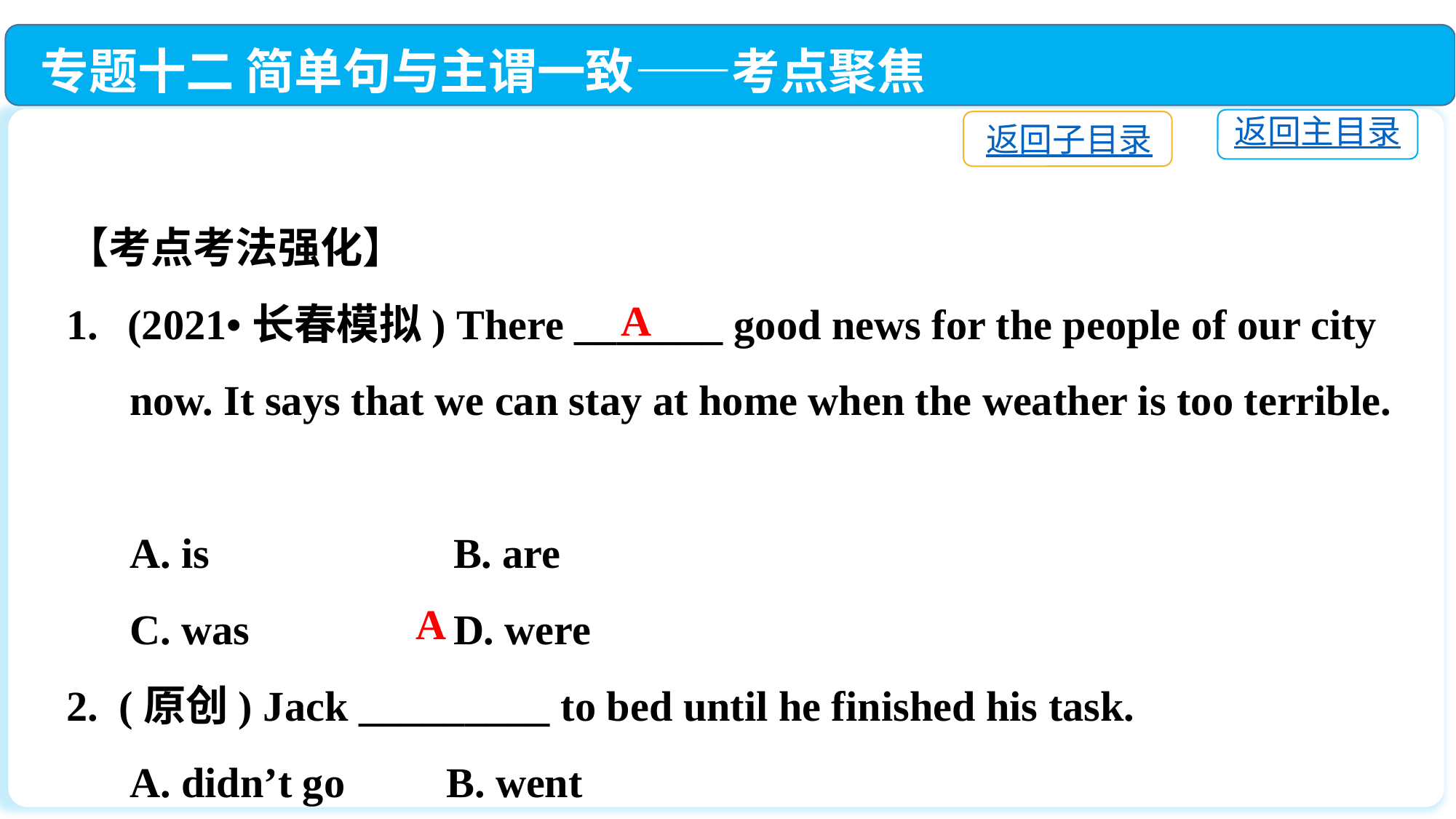

专题十二 简单句与主谓一致——考点聚焦

返回主目录

返回子目录
【考点考法强化】
(2021•长春模拟) There _______ good news for the people of our city
      now. It says that we can stay at home when the weather is too terrible.
      A. is	                B. are
      C. was	                D. were
2.  (原创) Jack _________ to bed until he finished his task.
      A. didn’t go	     B. went
      C. come　 	     D. didn’t come
A
A